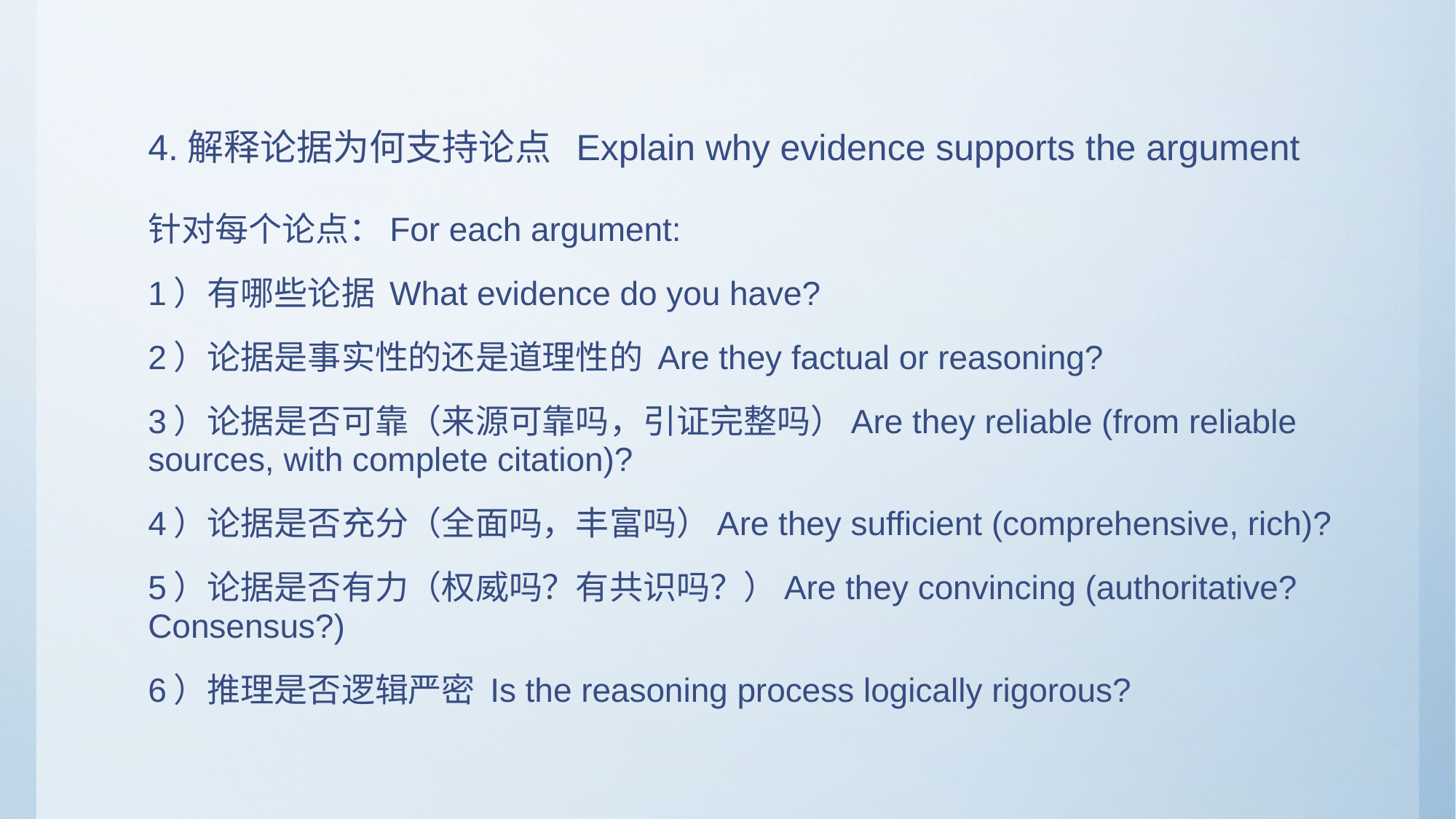

# 4.解释论据为何支持论点  Explain why evidence supports the argument
针对每个论点：For each argument:
1）有哪些论据 What evidence do you have?
2）论据是事实性的还是道理性的 Are they factual or reasoning?
3）论据是否可靠（来源可靠吗，引证完整吗）Are they reliable (from reliable sources, with complete citation)?
4）论据是否充分（全面吗，丰富吗）Are they sufficient (comprehensive, rich)?
5）论据是否有力（权威吗？有共识吗？）Are they convincing (authoritative? Consensus?)
6）推理是否逻辑严密 Is the reasoning process logically rigorous?